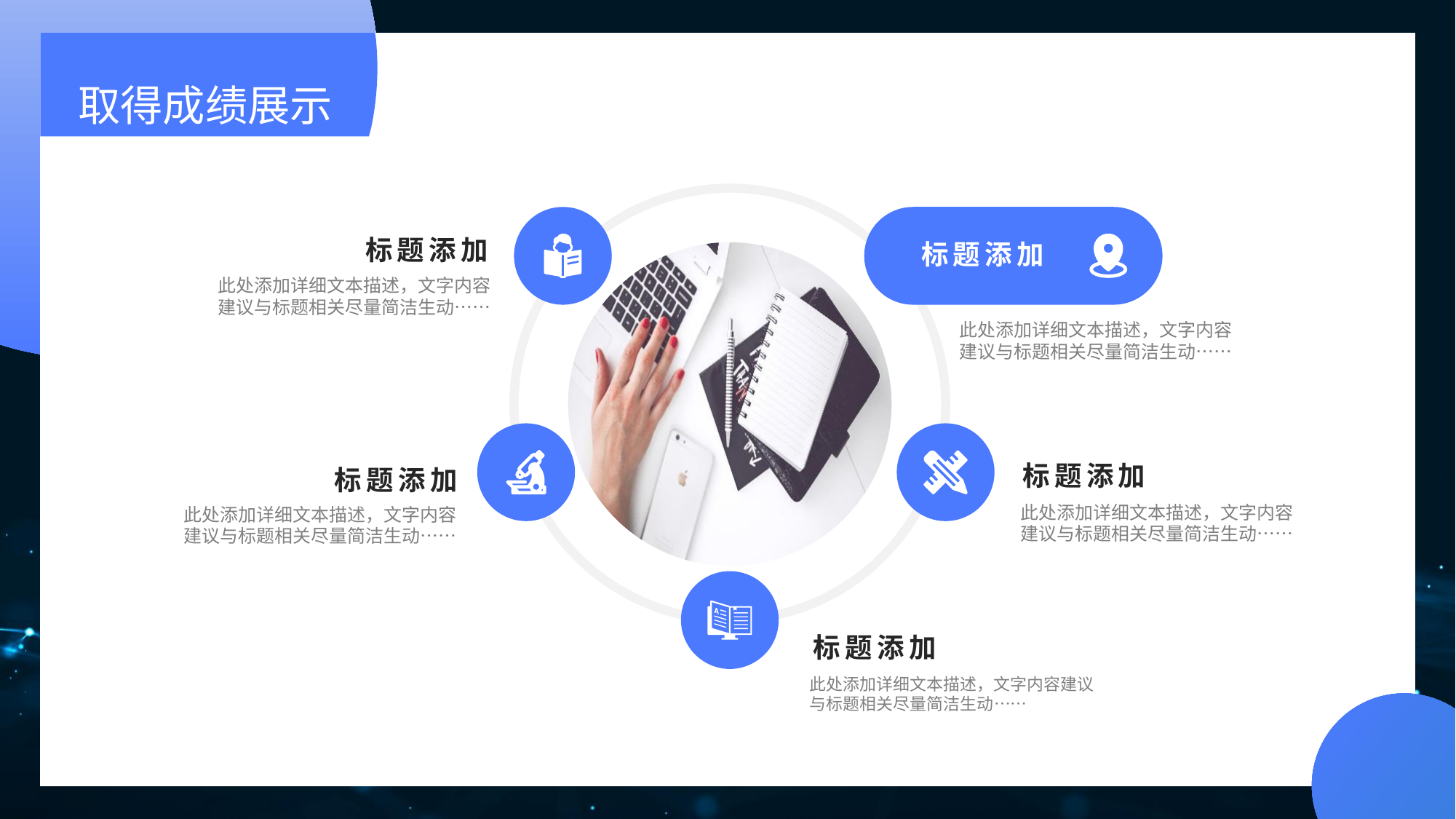

取得成绩展示

标题添加
此处添加详细文本描述，文字内容建议与标题相关尽量简洁生动……
标题添加

此处添加详细文本描述，文字内容建议与标题相关尽量简洁生动……

标题添加
此处添加详细文本描述，文字内容建议与标题相关尽量简洁生动……
标题添加
此处添加详细文本描述，文字内容建议与标题相关尽量简洁生动……

标题添加
此处添加详细文本描述，文字内容建议与标题相关尽量简洁生动……